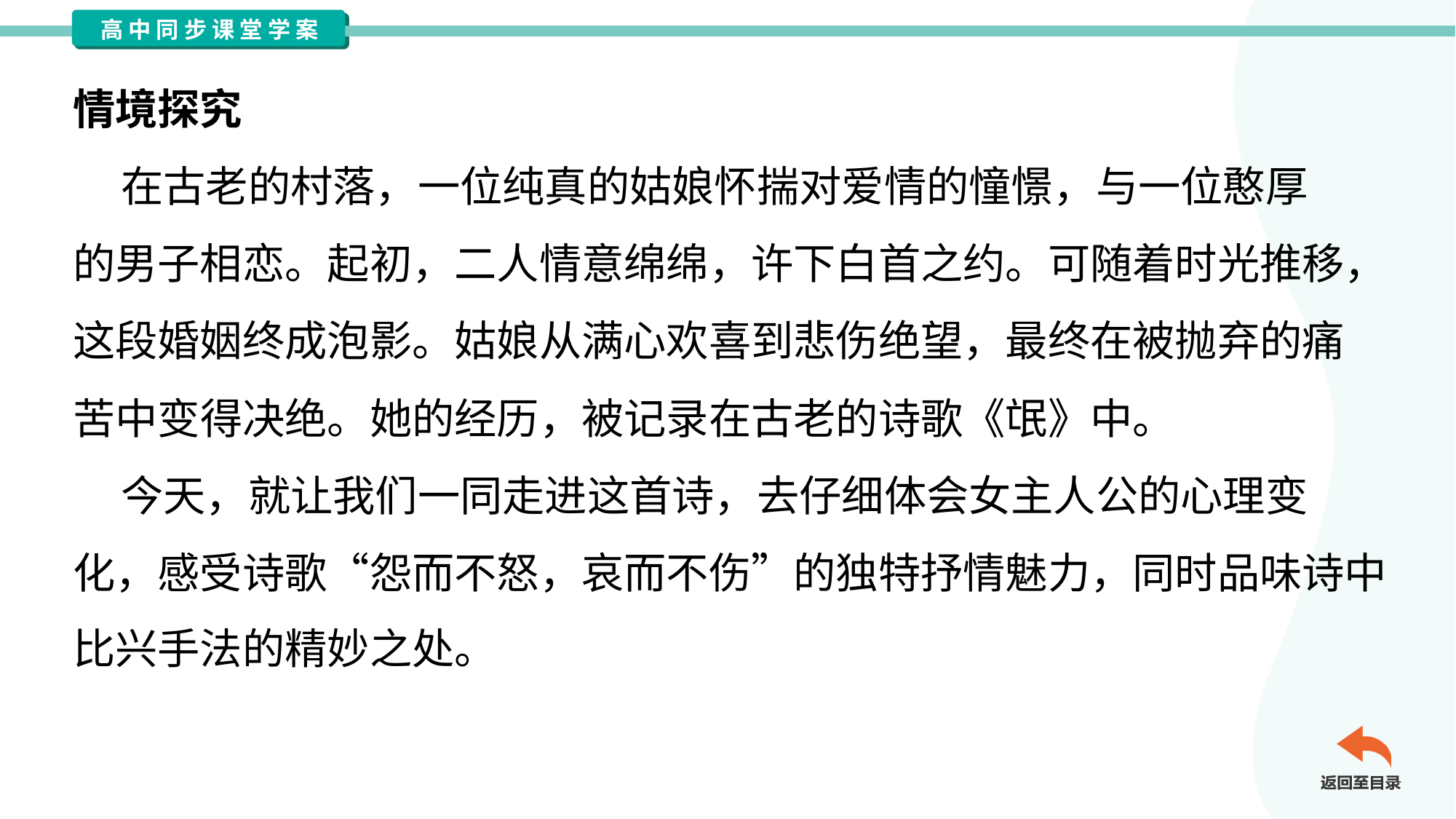

情境探究
    在古老的村落，一位纯真的姑娘怀揣对爱情的憧憬，与一位憨厚
的男子相恋。起初，二人情意绵绵，许下白首之约。可随着时光推移，
这段婚姻终成泡影。姑娘从满心欢喜到悲伤绝望，最终在被抛弃的痛
苦中变得决绝。她的经历，被记录在古老的诗歌《氓》中。
    今天，就让我们一同走进这首诗，去仔细体会女主人公的心理变
化，感受诗歌“怨而不怒，哀而不伤”的独特抒情魅力，同时品味诗中
比兴手法的精妙之处。